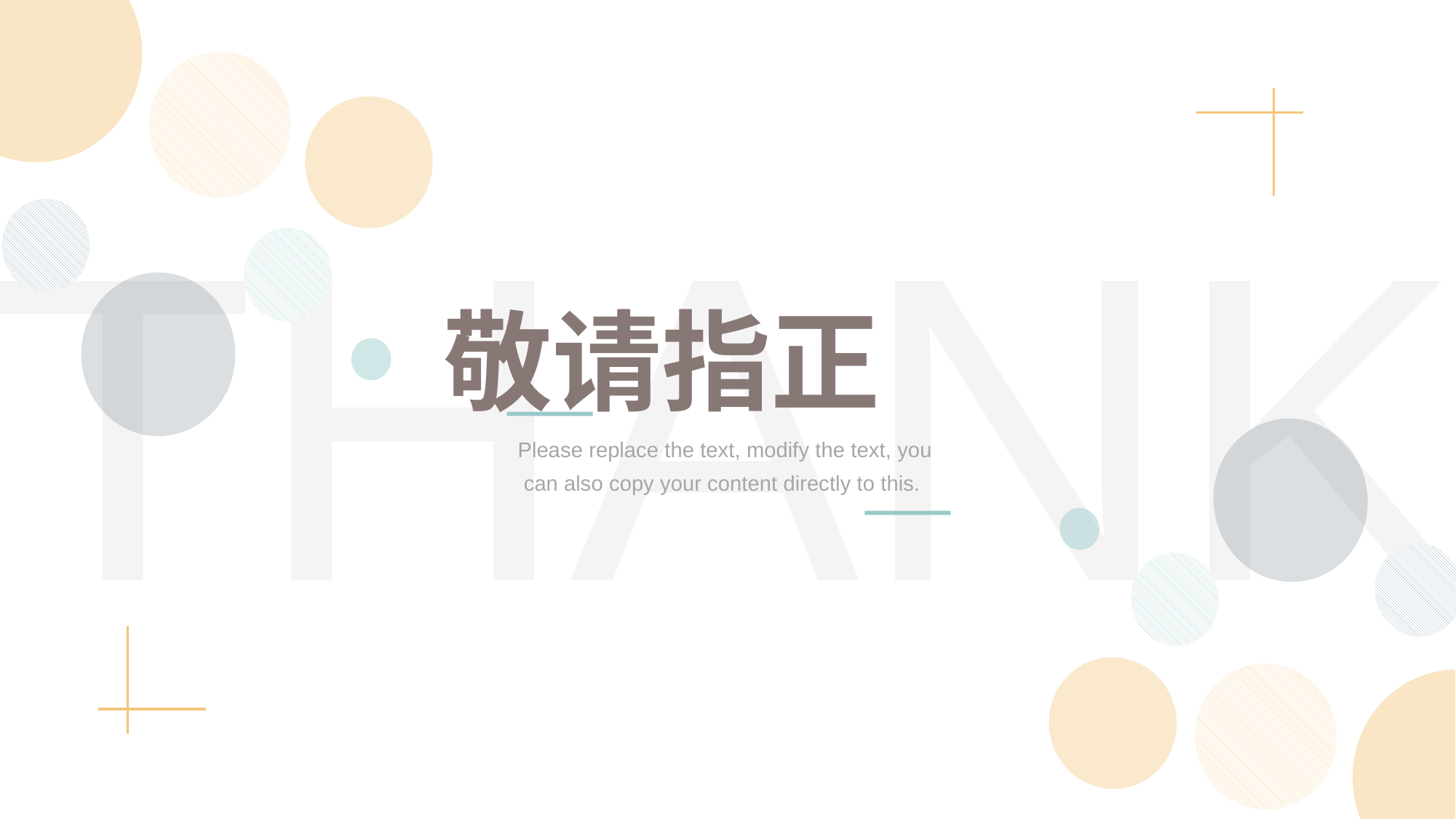

THANK
敬请指正

Please replace the text, modify the text, you can also copy your content directly to this.